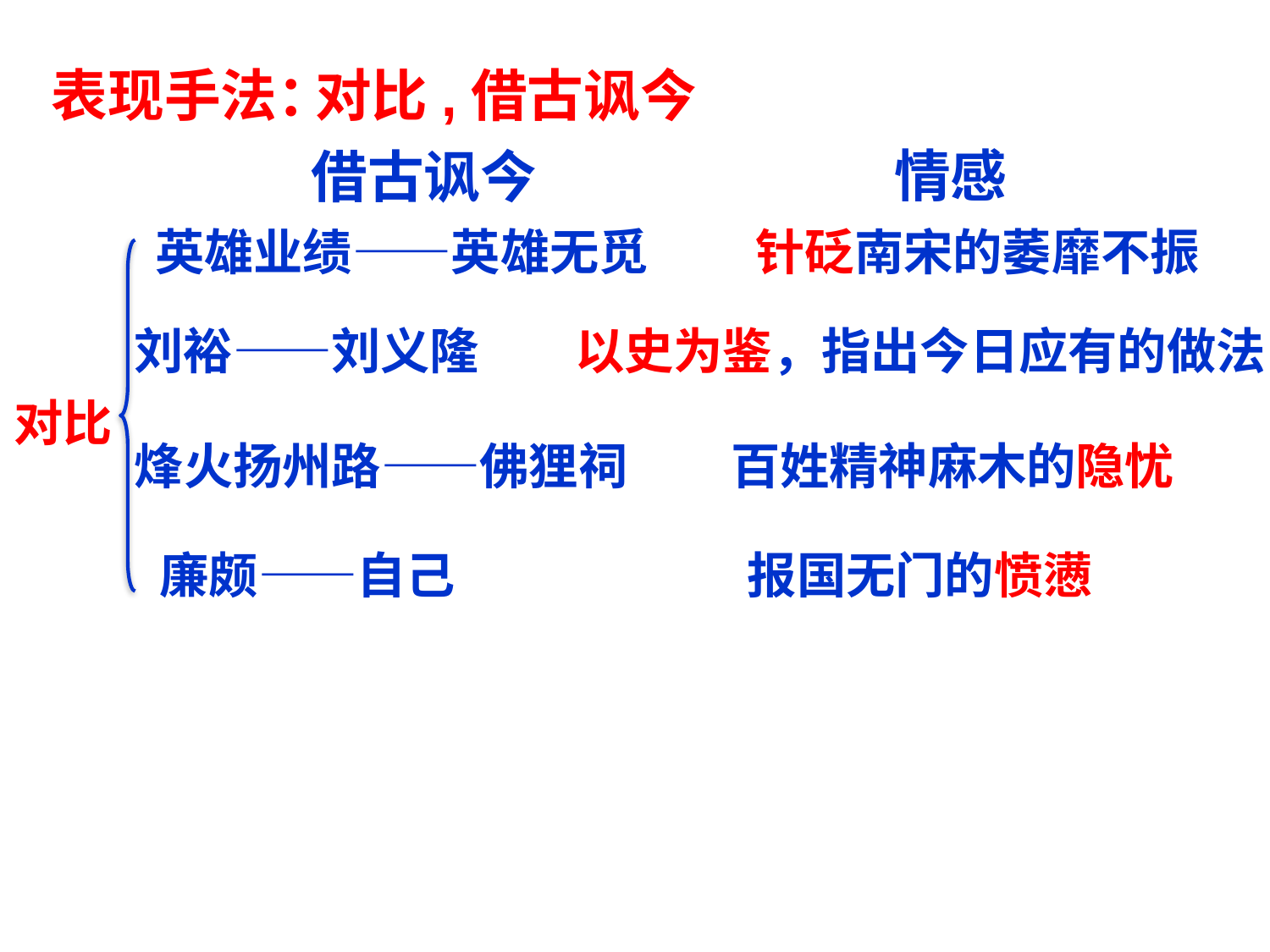

表现手法：
对比,借古讽今
情感
借古讽今
英雄业绩——英雄无觅
针砭南宋的萎靡不振

刘裕——刘义隆
以史为鉴，指出今日应有的做法
对比
烽火扬州路——佛狸祠
百姓精神麻木的隐忧
廉颇——自己
报国无门的愤懑